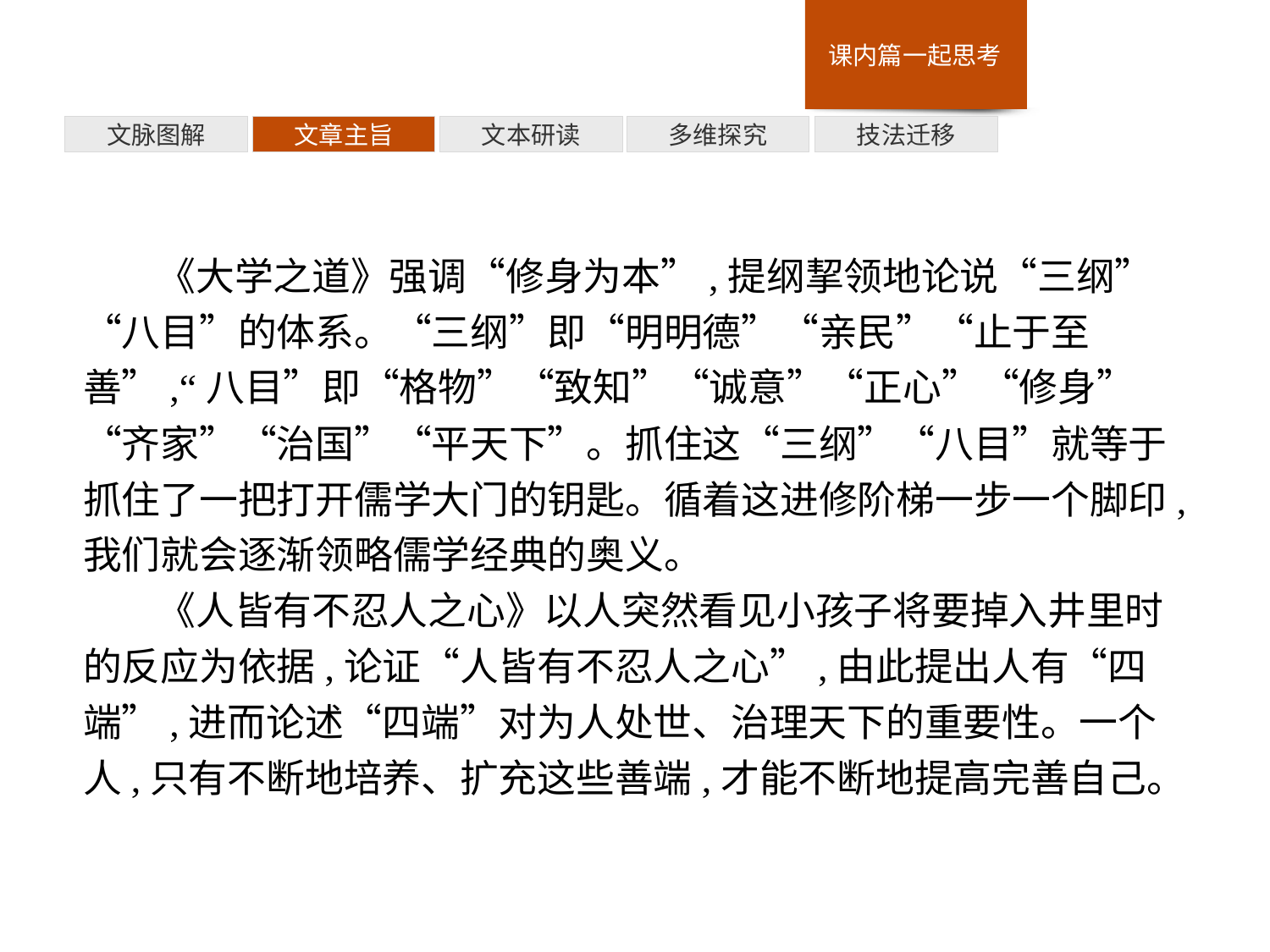

技法迁移
多维探究
文本研读
文章主旨
文脉图解
《大学之道》强调“修身为本”,提纲挈领地论说“三纲”“八目”的体系。“三纲”即“明明德”“亲民”“止于至善”,“八目”即“格物”“致知”“诚意”“正心”“修身”“齐家”“治国”“平天下”。抓住这“三纲”“八目”就等于抓住了一把打开儒学大门的钥匙。循着这进修阶梯一步一个脚印,我们就会逐渐领略儒学经典的奥义。
《人皆有不忍人之心》以人突然看见小孩子将要掉入井里时的反应为依据,论证“人皆有不忍人之心”,由此提出人有“四端”,进而论述“四端”对为人处世、治理天下的重要性。一个人,只有不断地培养、扩充这些善端,才能不断地提高完善自己。